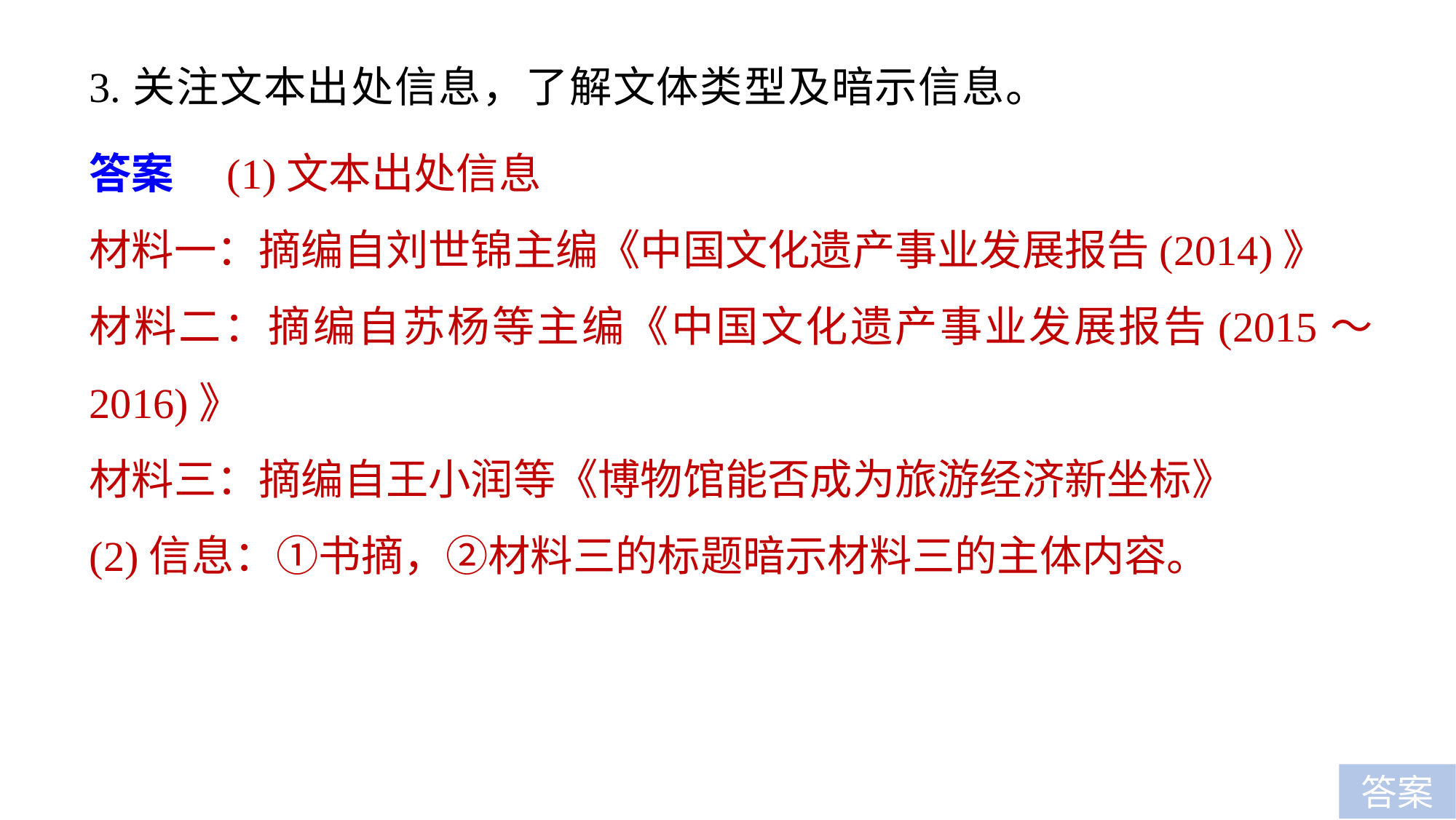

3.关注文本出处信息，了解文体类型及暗示信息。
答案　(1)文本出处信息
材料一：摘编自刘世锦主编《中国文化遗产事业发展报告(2014)》
材料二：摘编自苏杨等主编《中国文化遗产事业发展报告(2015～2016)》
材料三：摘编自王小润等《博物馆能否成为旅游经济新坐标》
(2)信息：①书摘，②材料三的标题暗示材料三的主体内容。
答案